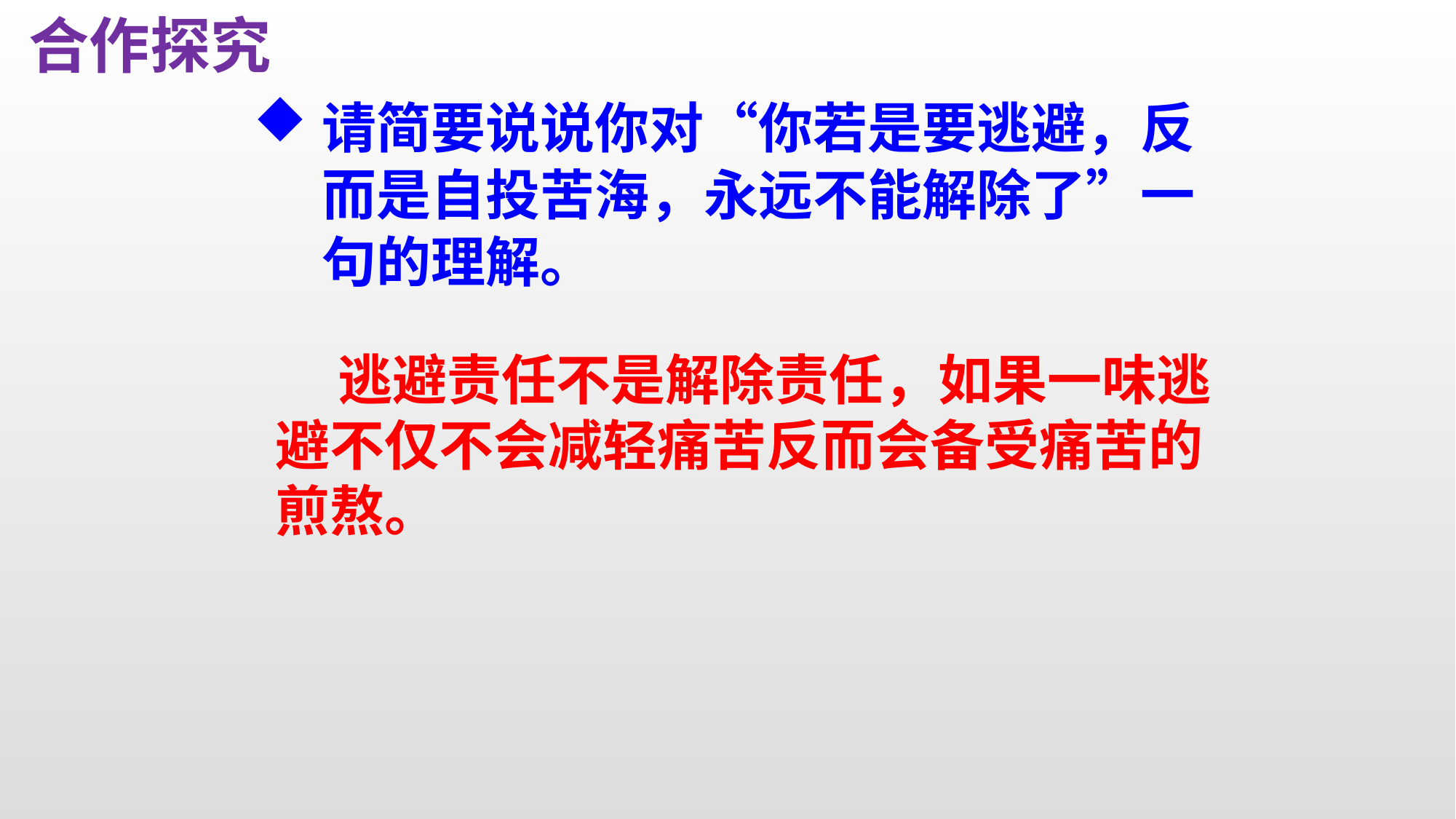

合作探究
请简要说说你对“你若是要逃避，反而是自投苦海，永远不能解除了”一句的理解。
    逃避责任不是解除责任，如果一味逃避不仅不会减轻痛苦反而会备受痛苦的煎熬。